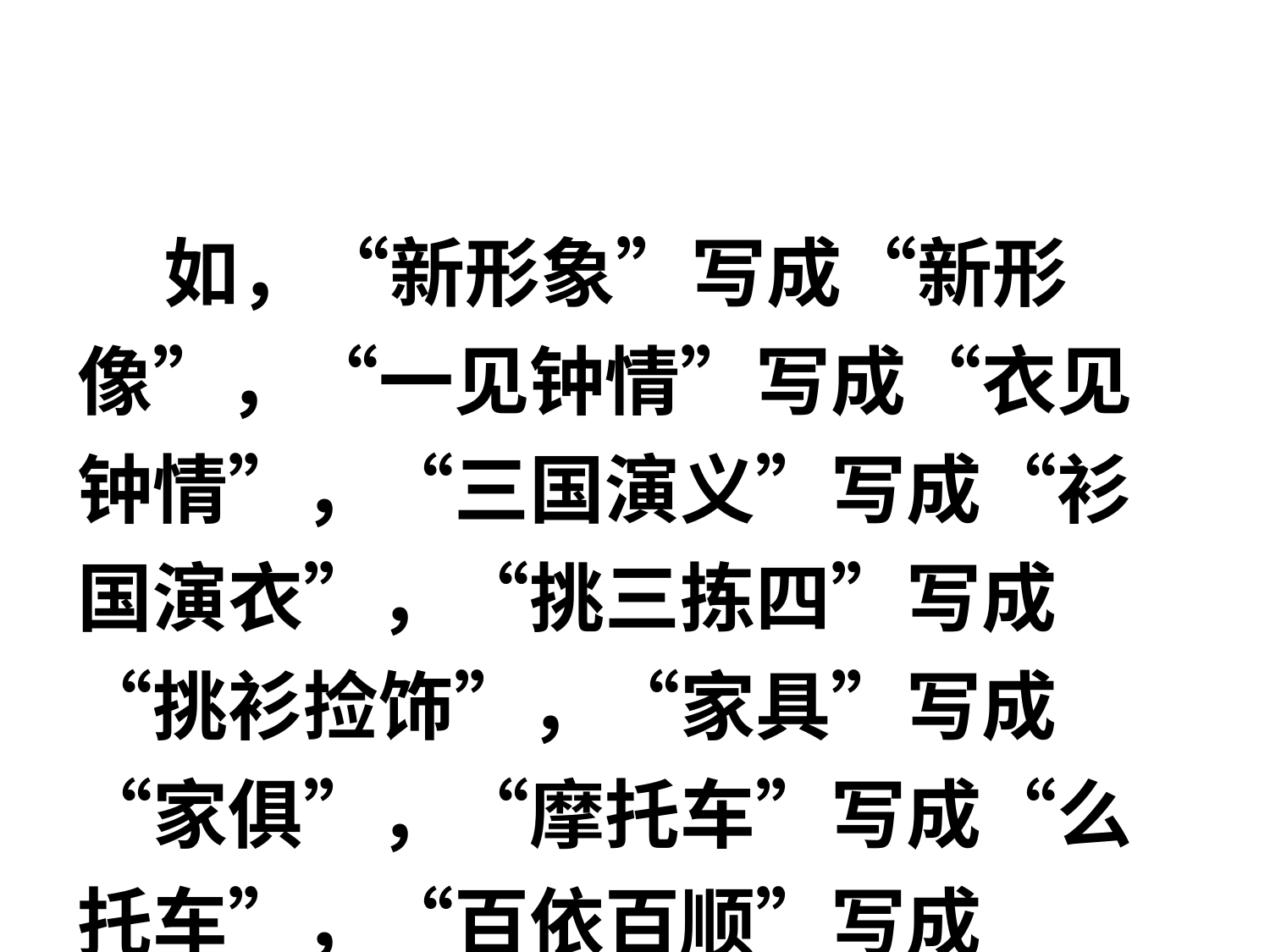

如，“新形象”写成“新形像”，“一见钟情”写成“衣见钟情”，“三国演义”写成“衫国演衣”，“挑三拣四”写成“挑衫捡饰”，“家具”写成“家俱”，“摩托车”写成“么托车”，“百依百顺”写成